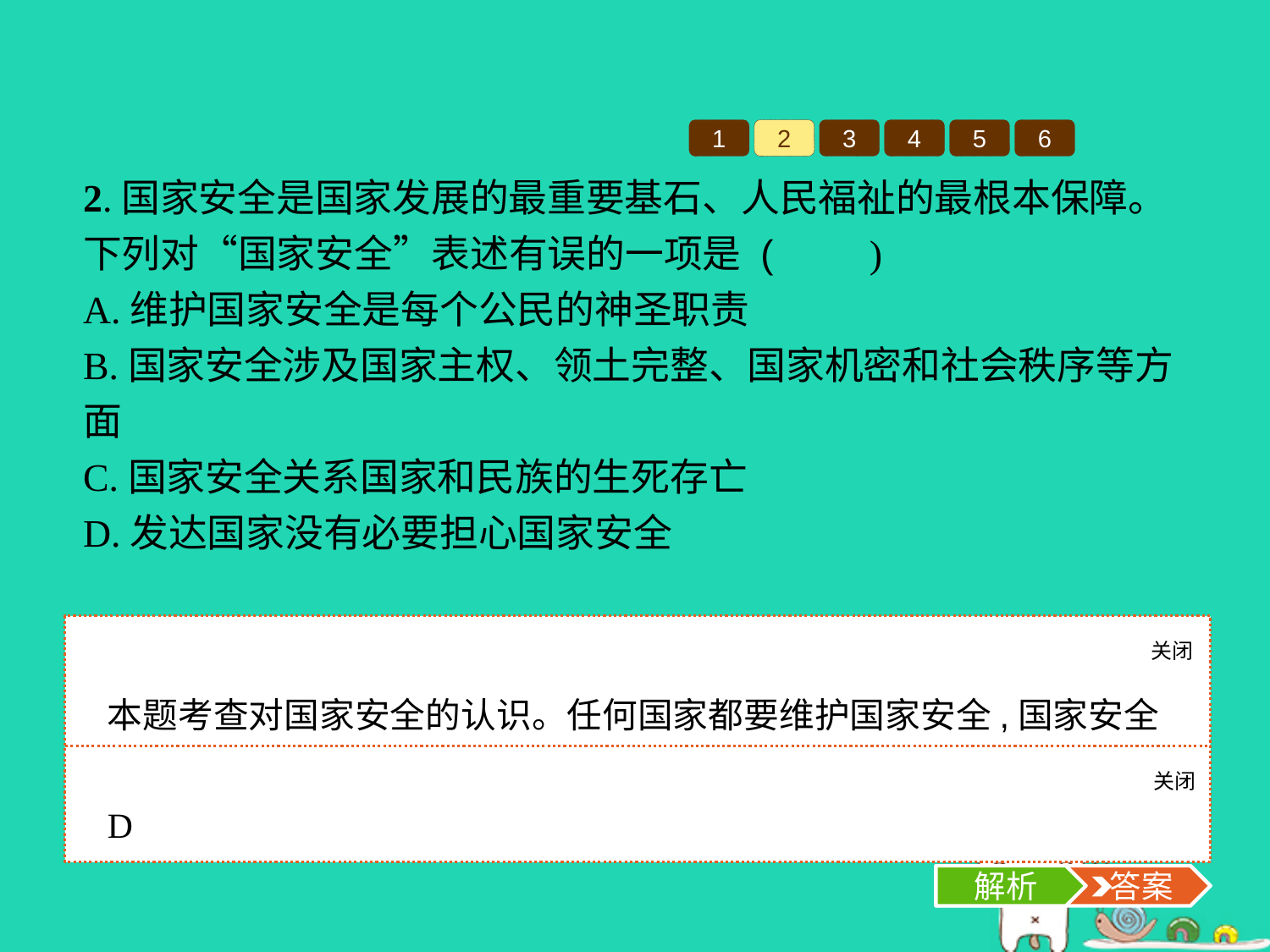

1
2
3
4
5
6
2.国家安全是国家发展的最重要基石、人民福祉的最根本保障。下列对“国家安全”表述有误的一项是 (　　)
A.维护国家安全是每个公民的神圣职责
B.国家安全涉及国家主权、领土完整、国家机密和社会秩序等方面
C.国家安全关系国家和民族的生死存亡
D.发达国家没有必要担心国家安全

关闭
解析

本题考查对国家安全的认识。任何国家都要维护国家安全,国家安全与发展程度无关,D项说法错误,符合题意。

关闭
解析
  答案

D
解析
  答案